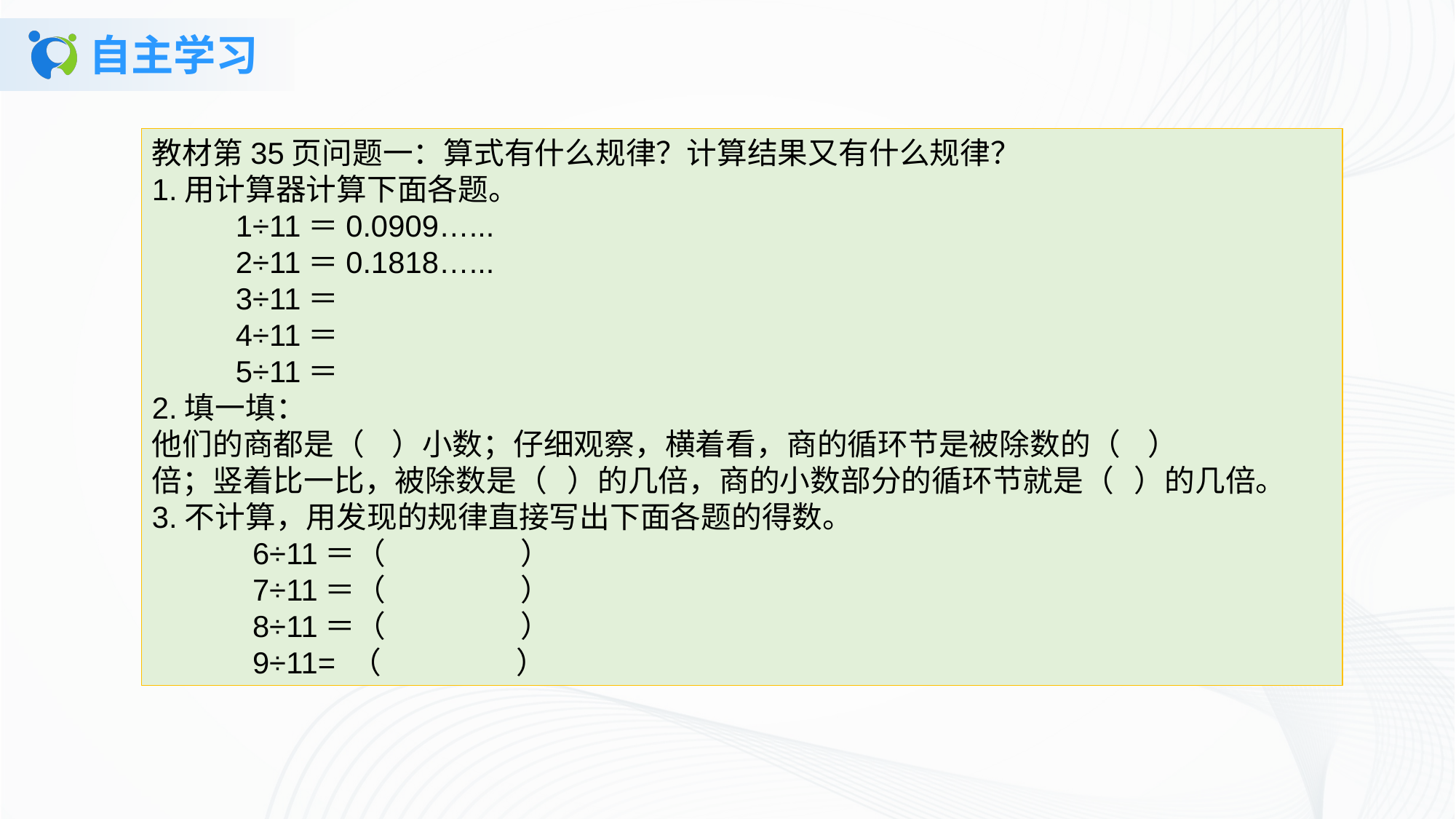

# 自主学习
教材第35页问题一：算式有什么规律？计算结果又有什么规律？1.用计算器计算下面各题。
          1÷11＝0.0909…...
          2÷11＝0.1818…...
          3÷11＝
          4÷11＝
          5÷11＝2.填一填：他们的商都是（    ）小数；仔细观察，横着看，商的循环节是被除数的（    ）倍；竖着比一比，被除数是（   ）的几倍，商的小数部分的循环节就是（   ）的几倍。3.不计算，用发现的规律直接写出下面各题的得数。
            6÷11＝（                    ）
            7÷11＝（                    ）
            8÷11＝（                    ）
            9÷11= （                    ）